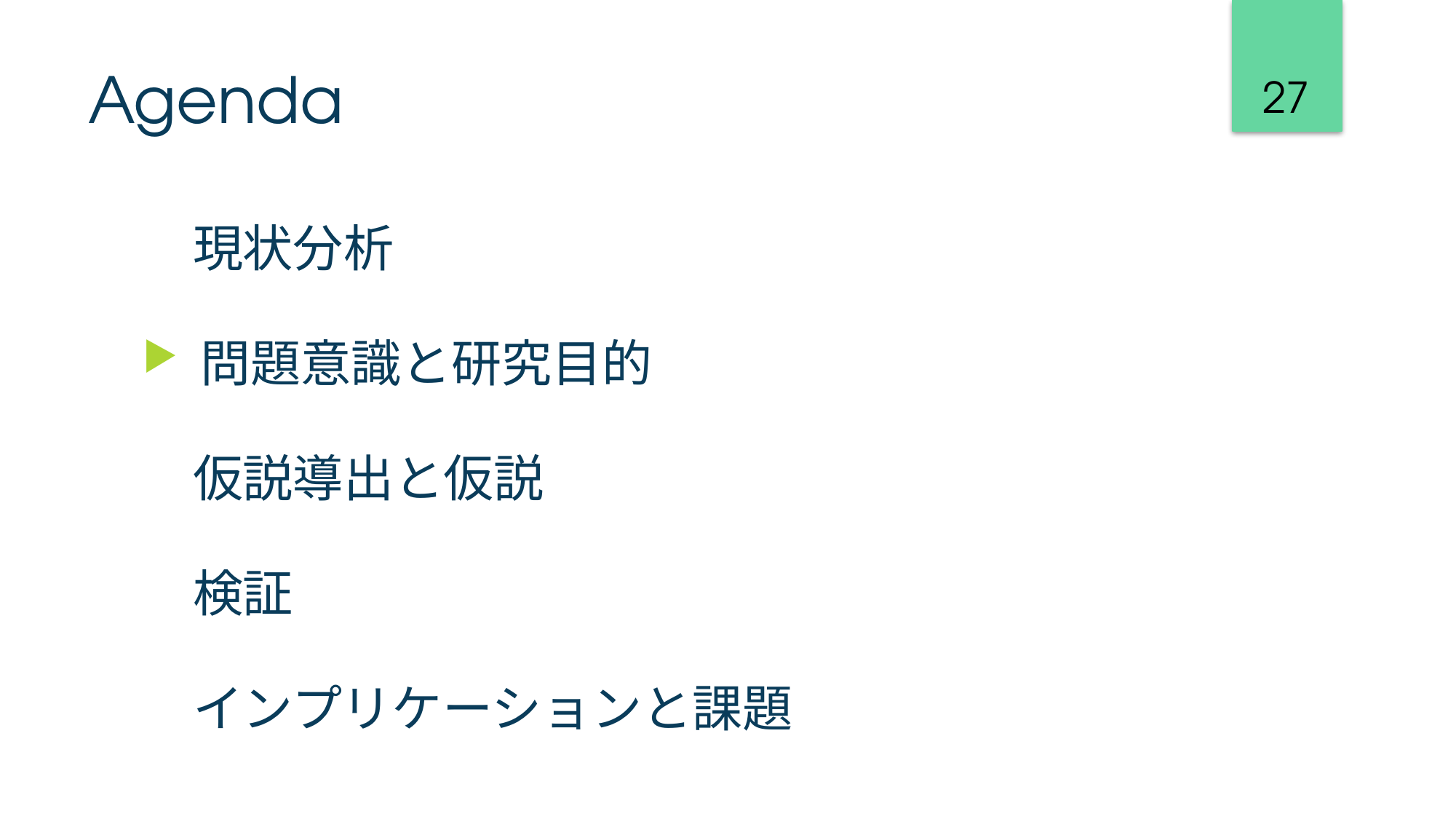

27
# Agenda
　現状分析
 問題意識と研究目的
　仮説導出と仮説
　検証
　インプリケーションと課題